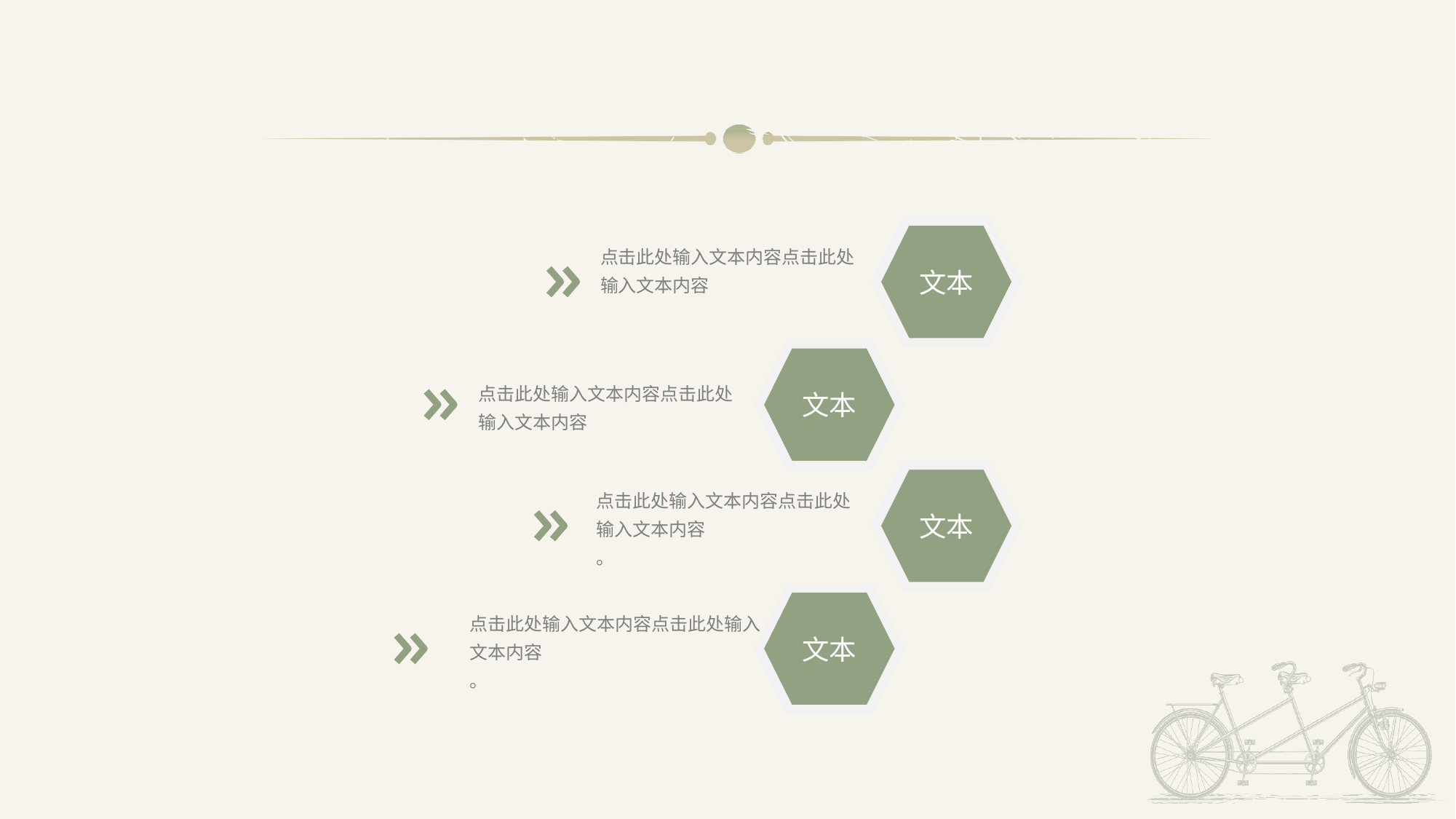

文本
点击此处输入文本内容点击此处输入文本内容

文本
点击此处输入文本内容点击此处输入文本内容

文本
点击此处输入文本内容点击此处输入文本内容
。

文本
点击此处输入文本内容点击此处输入文本内容
。